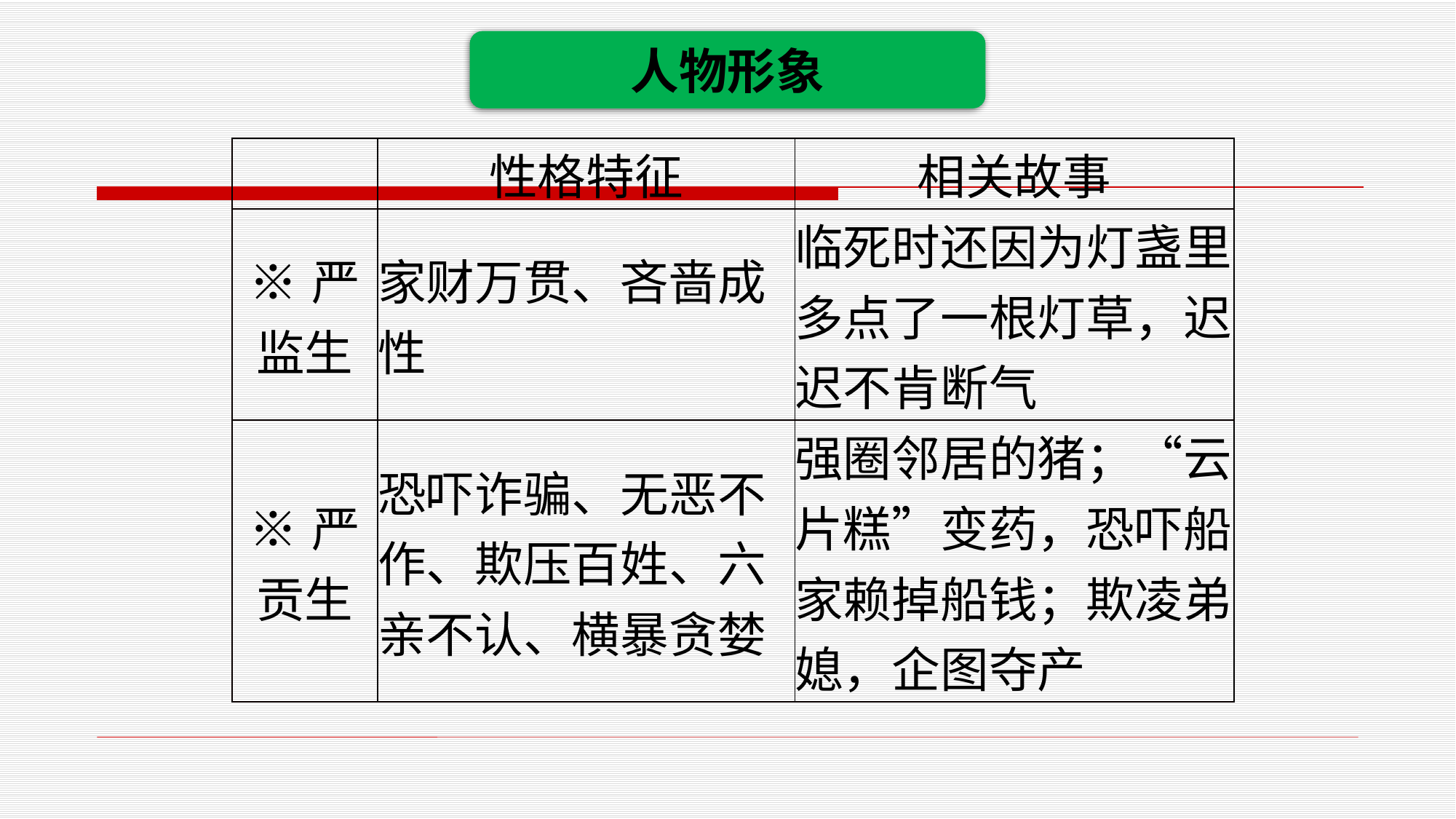

人物形象
|  | 性格特征 | 相关故事 |
| --- | --- | --- |
| ※严监生 | 家财万贯、吝啬成性 | 临死时还因为灯盏里多点了一根灯草，迟迟不肯断气 |
| ※严贡生 | 恐吓诈骗、无恶不作、欺压百姓、六亲不认、横暴贪婪 | 强圈邻居的猪；“云片糕”变药，恐吓船家赖掉船钱；欺凌弟媳，企图夺产 |